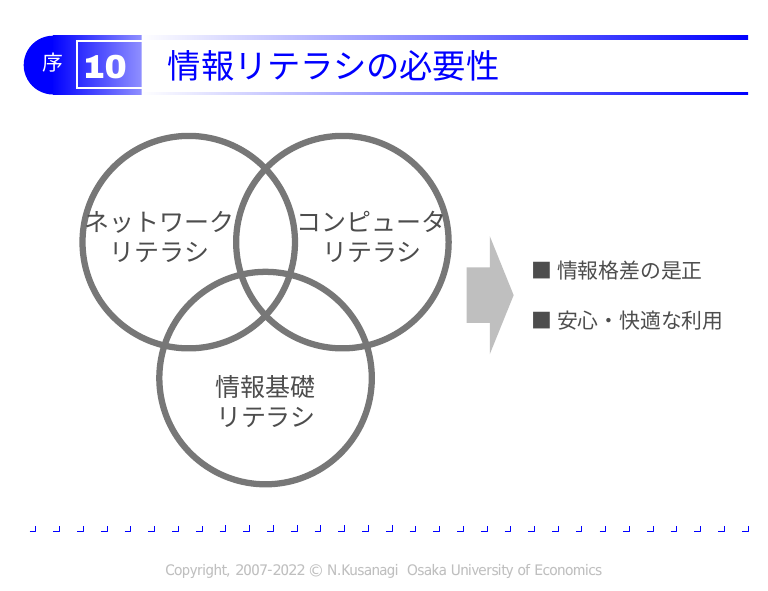

# 10   情報リテラシの必要性

ネットワーク
リテラシ
コンピュータ
リテラシ

■情報格差の是正

■安心・快適な利用

情報基礎
リテラシ